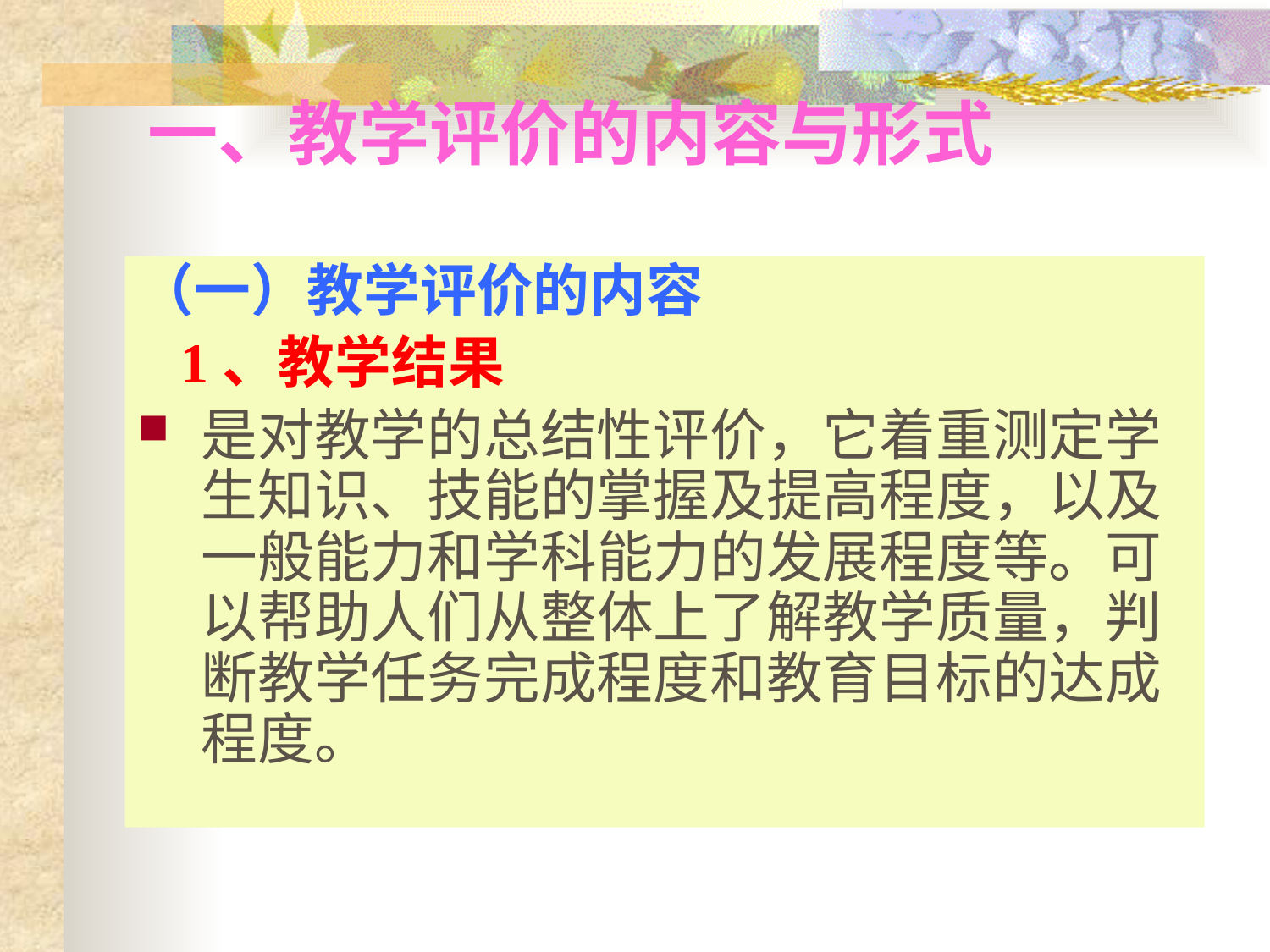

# 一、教学评价的内容与形式
（一）教学评价的内容
   1、教学结果
是对教学的总结性评价，它着重测定学生知识、技能的掌握及提高程度，以及一般能力和学科能力的发展程度等。可以帮助人们从整体上了解教学质量，判断教学任务完成程度和教育目标的达成程度。